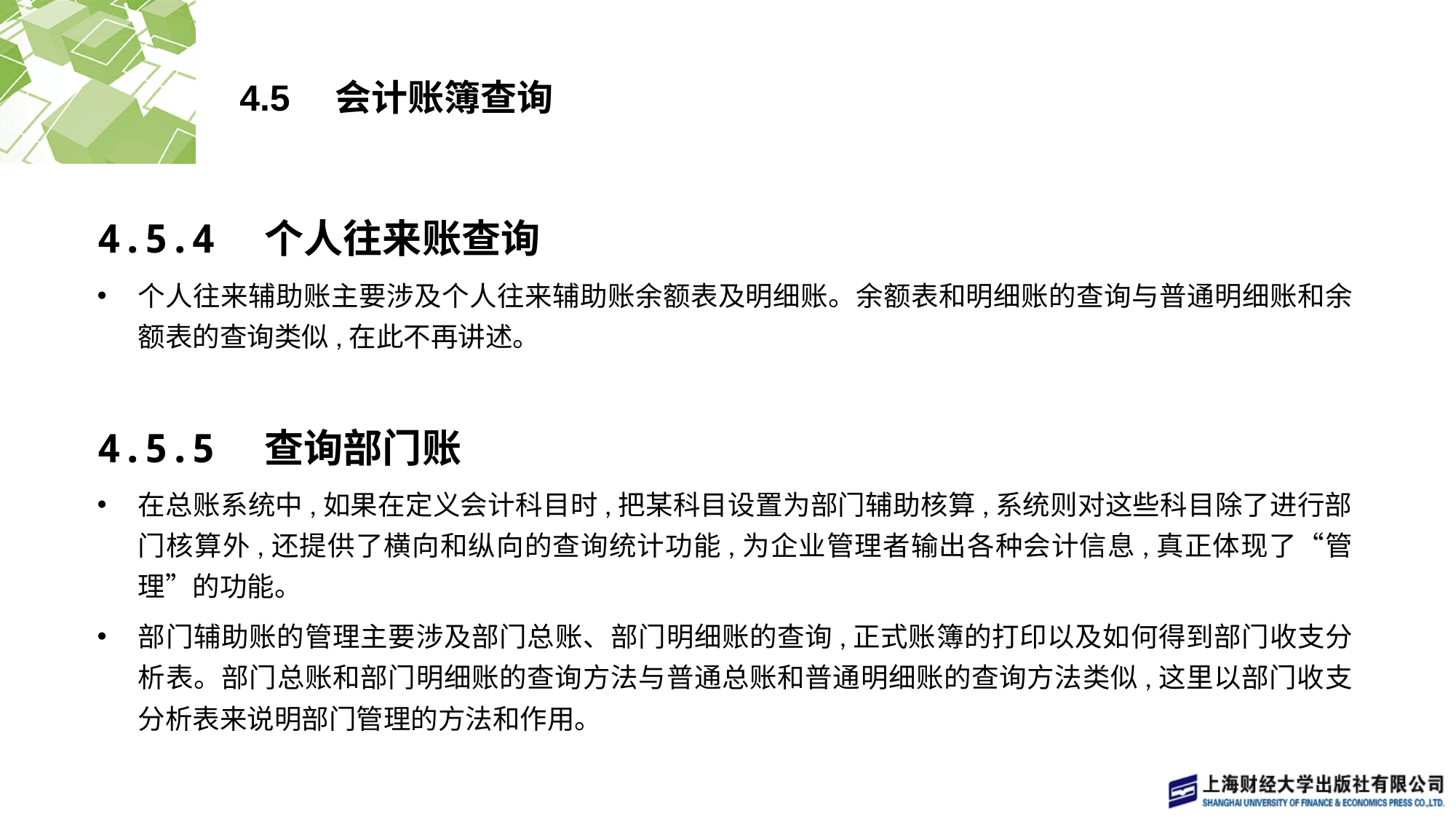

# 4.5　会计账簿查询
4.5.4　个人往来账查询
个人往来辅助账主要涉及个人往来辅助账余额表及明细账。余额表和明细账的查询与普通明细账和余额表的查询类似,在此不再讲述。

4.5.5　查询部门账
在总账系统中,如果在定义会计科目时,把某科目设置为部门辅助核算,系统则对这些科目除了进行部门核算外,还提供了横向和纵向的查询统计功能,为企业管理者输出各种会计信息,真正体现了“管理”的功能。
部门辅助账的管理主要涉及部门总账、部门明细账的查询,正式账簿的打印以及如何得到部门收支分析表。部门总账和部门明细账的查询方法与普通总账和普通明细账的查询方法类似,这里以部门收支分析表来说明部门管理的方法和作用。